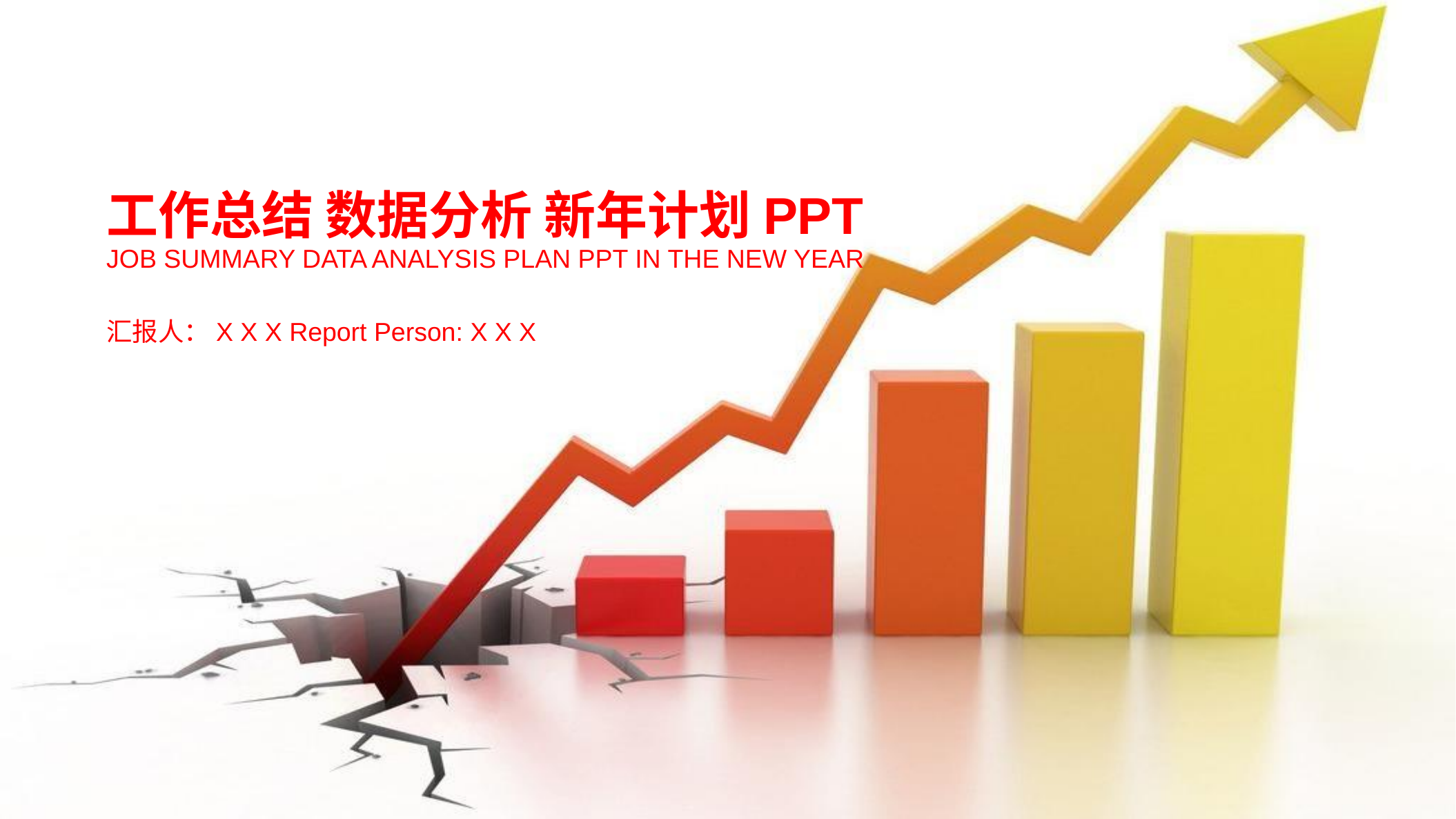

工作总结 数据分析 新年计划PPT
JOB SUMMARY DATA ANALYSIS PLAN PPT IN THE NEW YEAR
汇报人：X X X Report Person: X X X